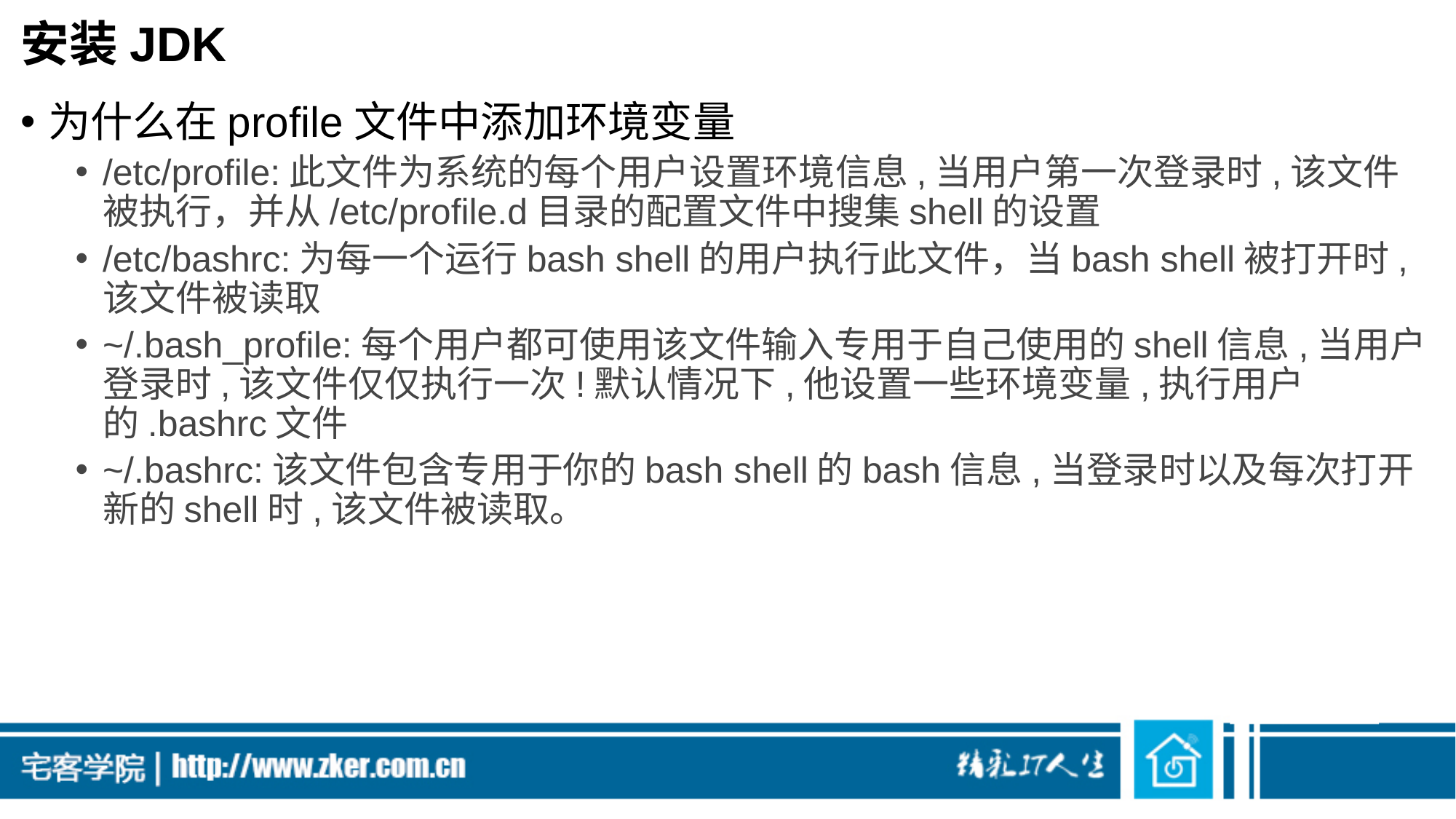

# 安装JDK
为什么在profile文件中添加环境变量
/etc/profile:此文件为系统的每个用户设置环境信息,当用户第一次登录时,该文件被执行，并从/etc/profile.d目录的配置文件中搜集shell的设置
/etc/bashrc:为每一个运行bash shell的用户执行此文件，当bash shell被打开时,该文件被读取
~/.bash_profile:每个用户都可使用该文件输入专用于自己使用的shell信息,当用户登录时,该文件仅仅执行一次!默认情况下,他设置一些环境变量,执行用户的.bashrc文件
~/.bashrc:该文件包含专用于你的bash shell的bash信息,当登录时以及每次打开新的shell时,该文件被读取。